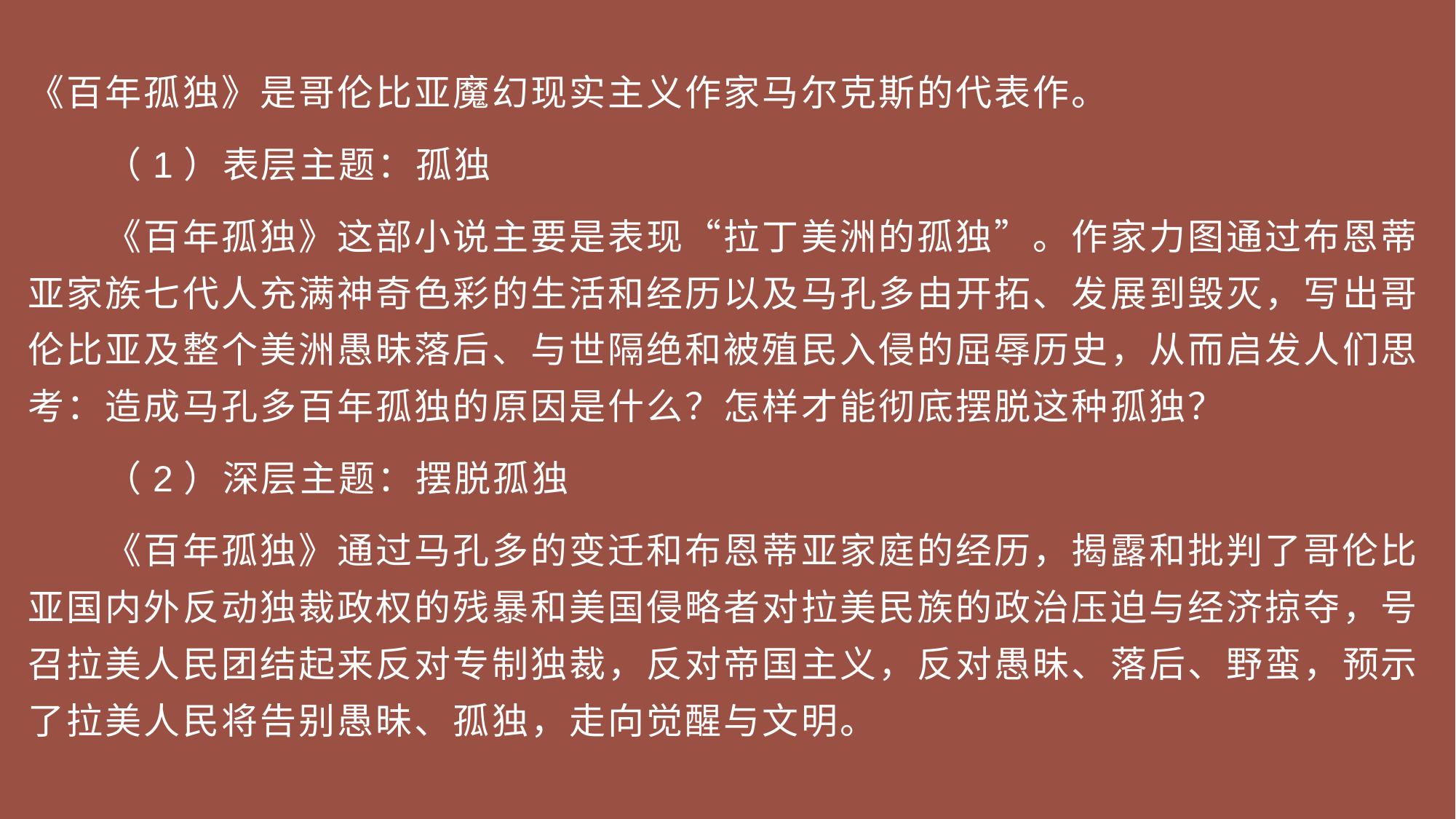

《百年孤独》是哥伦比亚魔幻现实主义作家马尔克斯的代表作。
　　（1）表层主题：孤独
　　《百年孤独》这部小说主要是表现“拉丁美洲的孤独”。作家力图通过布恩蒂亚家族七代人充满神奇色彩的生活和经历以及马孔多由开拓、发展到毁灭，写出哥伦比亚及整个美洲愚昧落后、与世隔绝和被殖民入侵的屈辱历史，从而启发人们思考：造成马孔多百年孤独的原因是什么？怎样才能彻底摆脱这种孤独？
　　（2）深层主题：摆脱孤独
　　《百年孤独》通过马孔多的变迁和布恩蒂亚家庭的经历，揭露和批判了哥伦比亚国内外反动独裁政权的残暴和美国侵略者对拉美民族的政治压迫与经济掠夺，号召拉美人民团结起来反对专制独裁，反对帝国主义，反对愚昧、落后、野蛮，预示了拉美人民将告别愚昧、孤独，走向觉醒与文明。